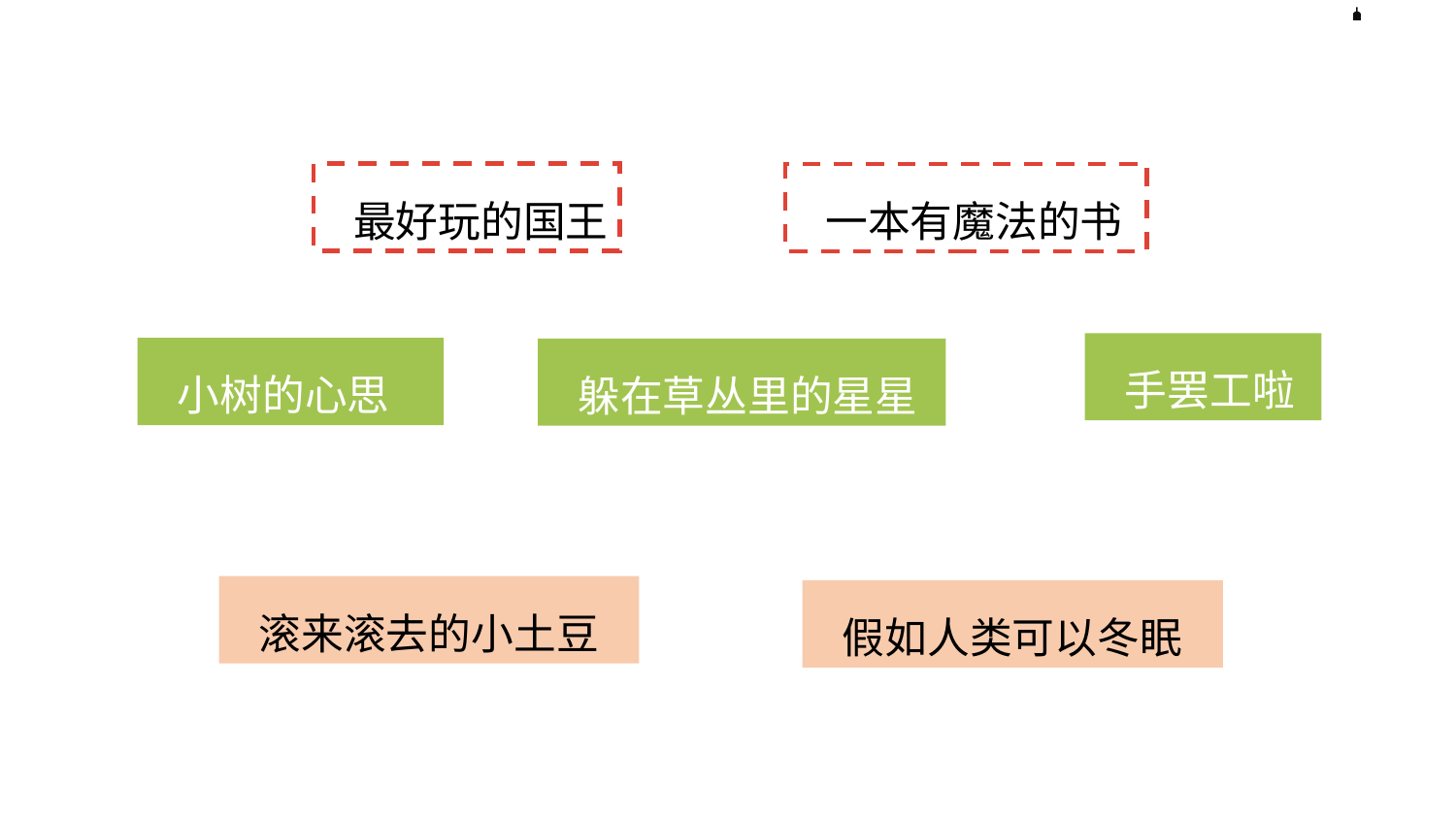

最好玩的国王
  一本有魔法的书
  手罢工啦
  小树的心思
  躲在草丛里的星星
  滚来滚去的小土豆
  假如人类可以冬眠